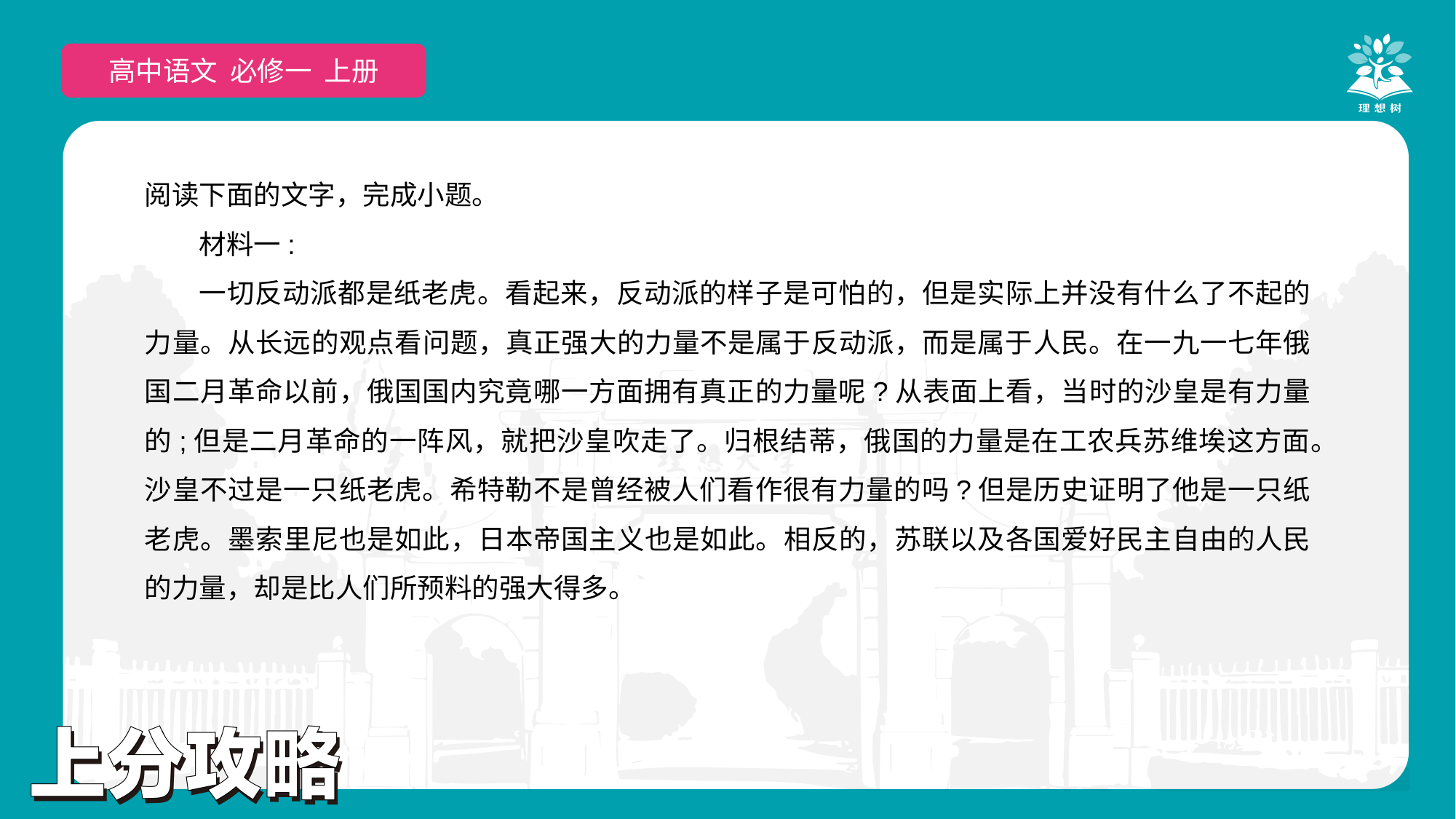

高中语文  选择性必修上
高中语文  必修一  上册
阅读下面的文字，完成小题。
材料一:
一切反动派都是纸老虎。看起来，反动派的样子是可怕的，但是实际上并没有什么了不起的力量。从长远的观点看问题，真正强大的力量不是属于反动派，而是属于人民。在一九一七年俄国二月革命以前，俄国国内究竟哪一方面拥有真正的力量呢?从表面上看，当时的沙皇是有力量的;但是二月革命的一阵风，就把沙皇吹走了。归根结蒂，俄国的力量是在工农兵苏维埃这方面。沙皇不过是一只纸老虎。希特勒不是曾经被人们看作很有力量的吗?但是历史证明了他是一只纸老虎。墨索里尼也是如此，日本帝国主义也是如此。相反的，苏联以及各国爱好民主自由的人民的力量，却是比人们所预料的强大得多。